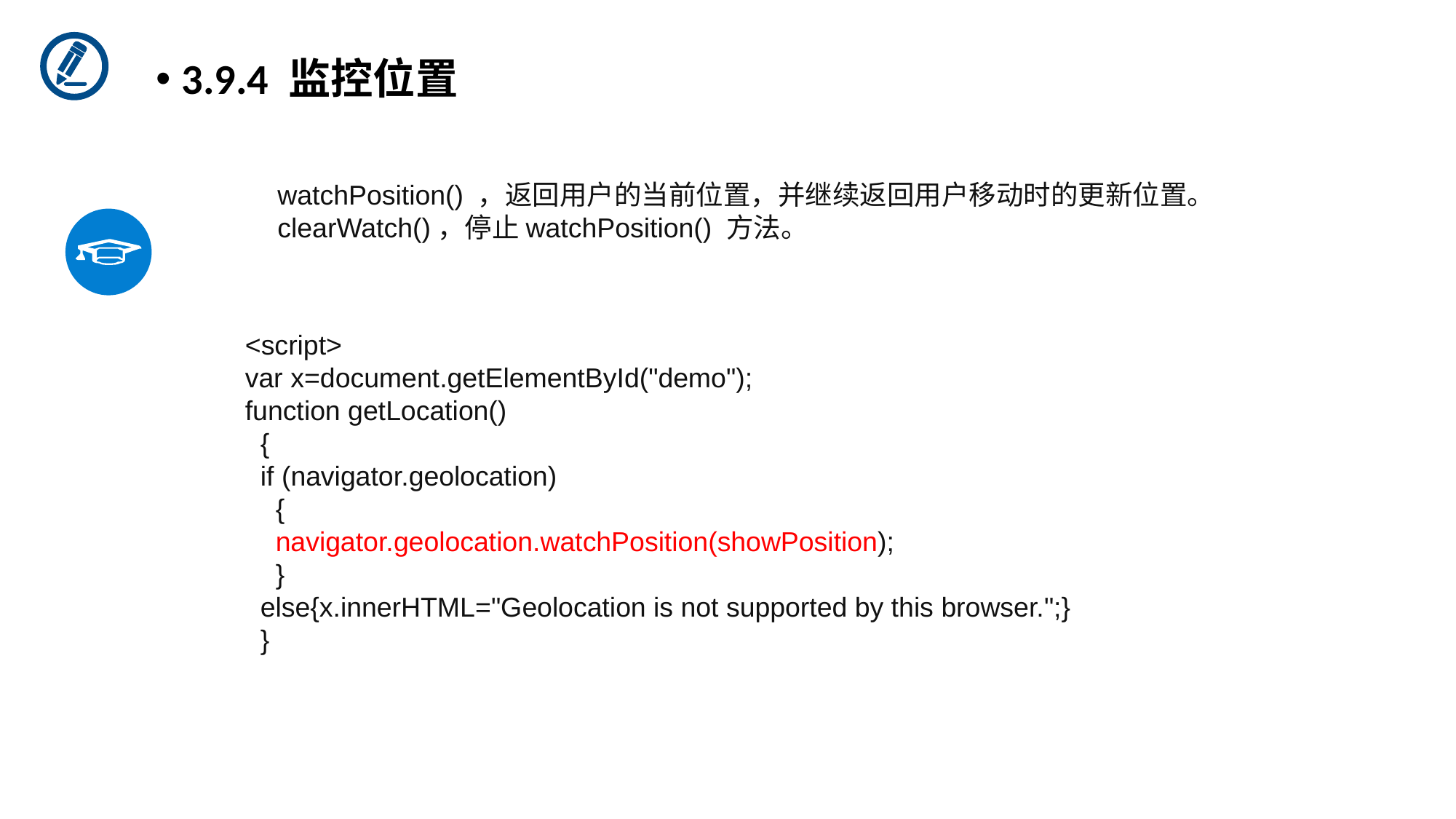

3.9.4 监控位置
watchPosition() ，返回用户的当前位置，并继续返回用户移动时的更新位置。
clearWatch()，停止watchPosition() 方法。

<script>
var x=document.getElementById("demo");
function getLocation()
  {
  if (navigator.geolocation)
    {
    navigator.geolocation.watchPosition(showPosition);
    }
  else{x.innerHTML="Geolocation is not supported by this browser.";}
  }